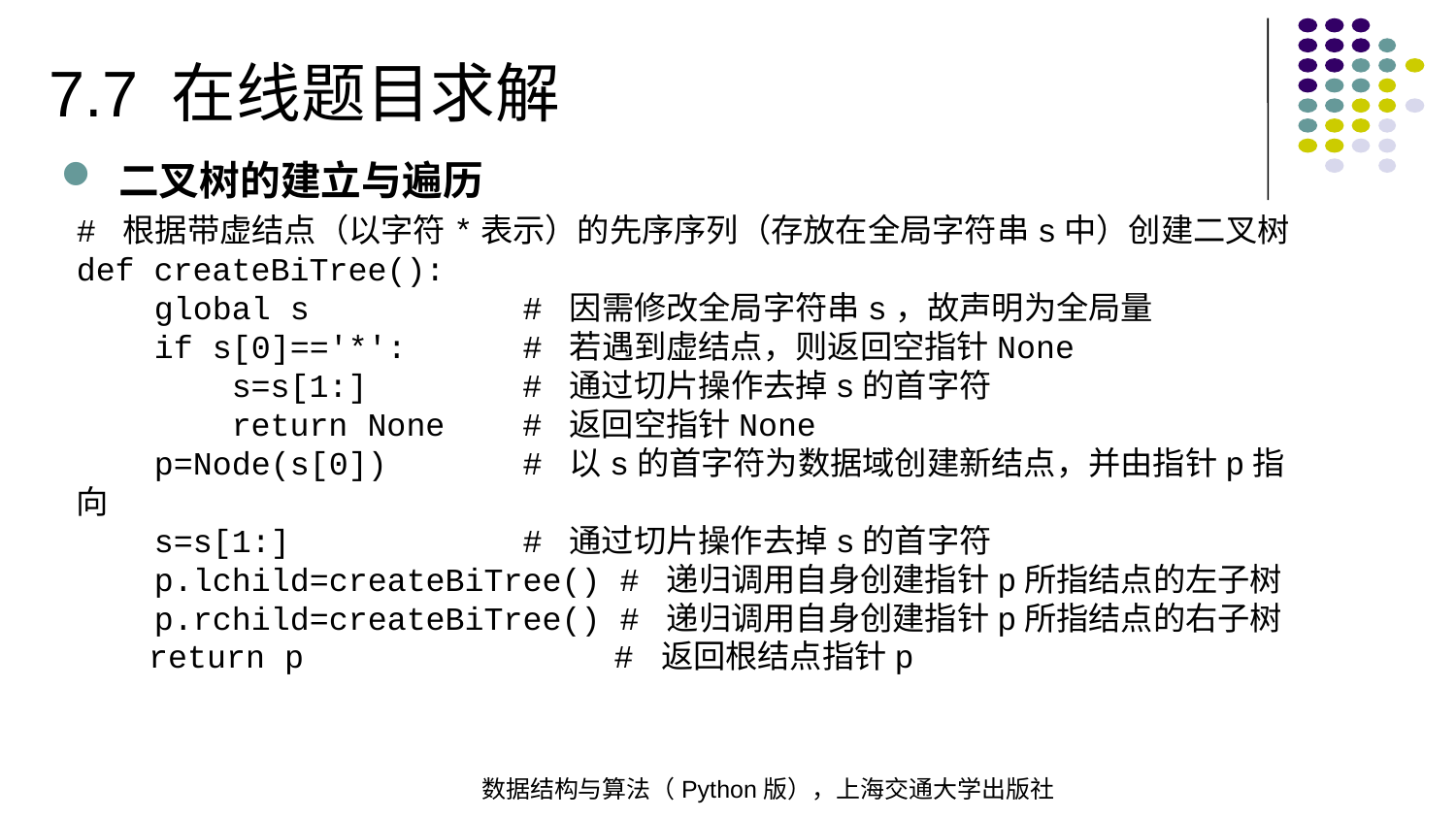

7.7 在线题目求解
二叉树的建立与遍历
# 根据带虚结点（以字符*表示）的先序序列（存放在全局字符串s中）创建二叉树
def createBiTree():
    global s           # 因需修改全局字符串s，故声明为全局量
    if s[0]=='*':      # 若遇到虚结点，则返回空指针None
        s=s[1:]        # 通过切片操作去掉s的首字符
        return None    # 返回空指针None
    p=Node(s[0])       # 以s的首字符为数据域创建新结点，并由指针p指向
    s=s[1:]            # 通过切片操作去掉s的首字符
    p.lchild=createBiTree() # 递归调用自身创建指针p所指结点的左子树
    p.rchild=createBiTree() # 递归调用自身创建指针p所指结点的右子树
         return p                # 返回根结点指针p